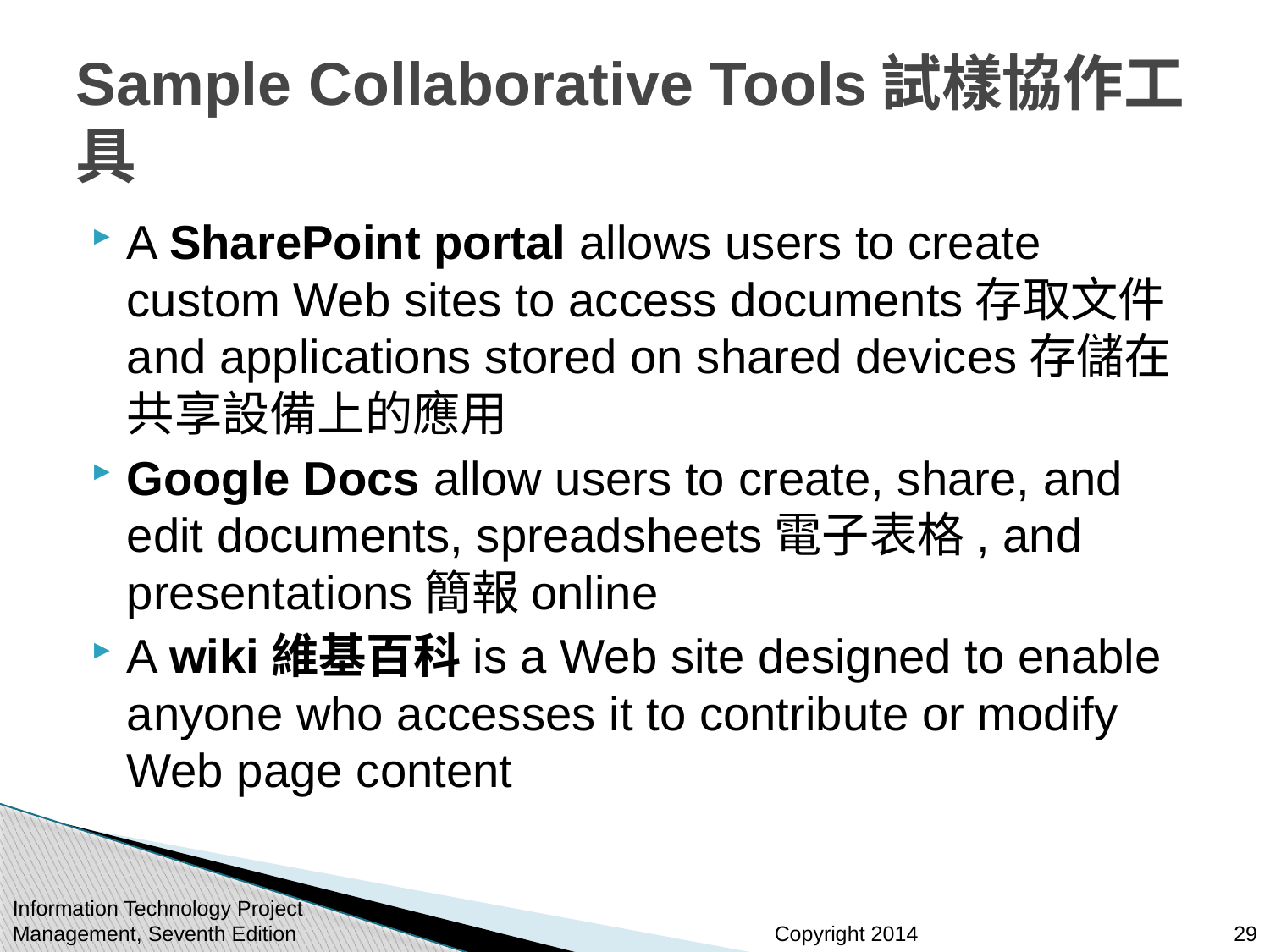

# Sample Collaborative Tools試樣協作工具
A SharePoint portal allows users to create custom Web sites to access documents存取文件and applications stored on shared devices存儲在共享設備上的應用
Google Docs allow users to create, share, and edit documents, spreadsheets電子表格, and presentations簡報online
A wiki維基百科is a Web site designed to enable anyone who accesses it to contribute or modify Web page content

Information Technology Project Management, Seventh Edition
29